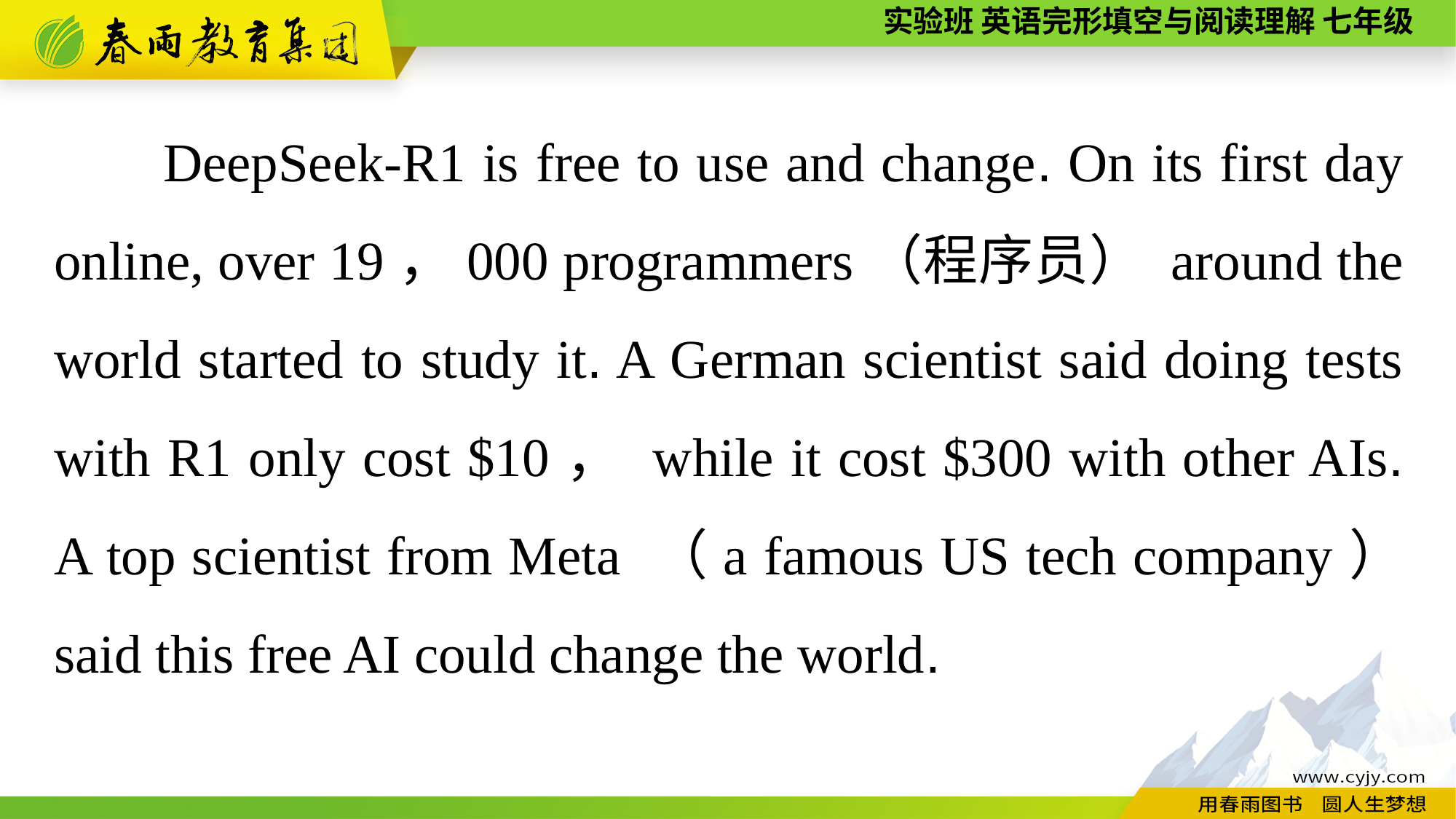

DeepSeek-R1 is free to use and change. On its first day online, over 19，000 programmers（程序员） around the world started to study it. A German scientist said doing tests with R1 only cost $10， while it cost $300 with other AIs. A top scientist from Meta （a famous US tech company） said this free AI could change the world.